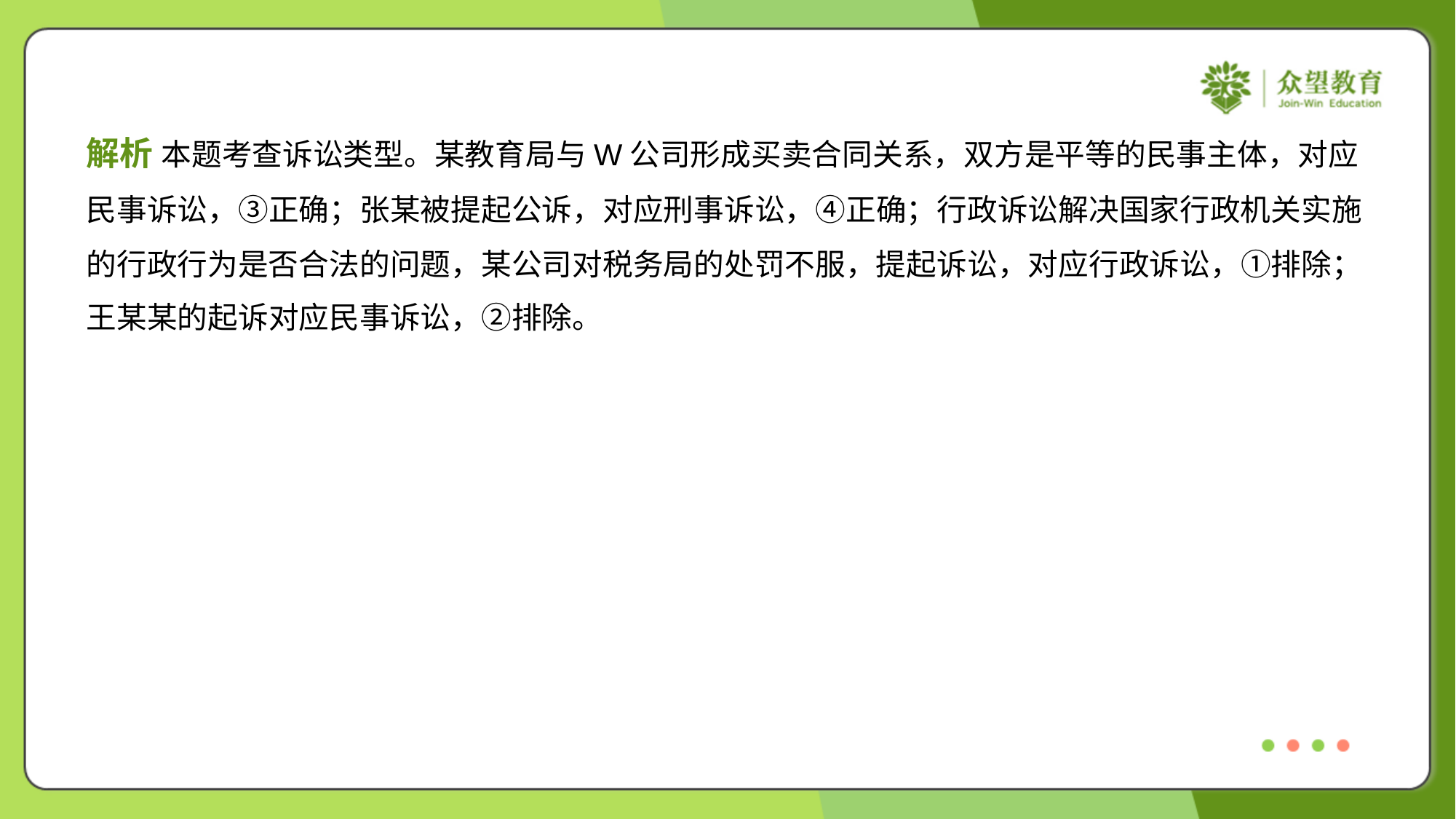

解析 本题考查诉讼类型。某教育局与W公司形成买卖合同关系，双方是平等的民事主体，对应
民事诉讼，③正确；张某被提起公诉，对应刑事诉讼，④正确；行政诉讼解决国家行政机关实施
的行政行为是否合法的问题，某公司对税务局的处罚不服，提起诉讼，对应行政诉讼，①排除；
王某某的起诉对应民事诉讼，②排除。